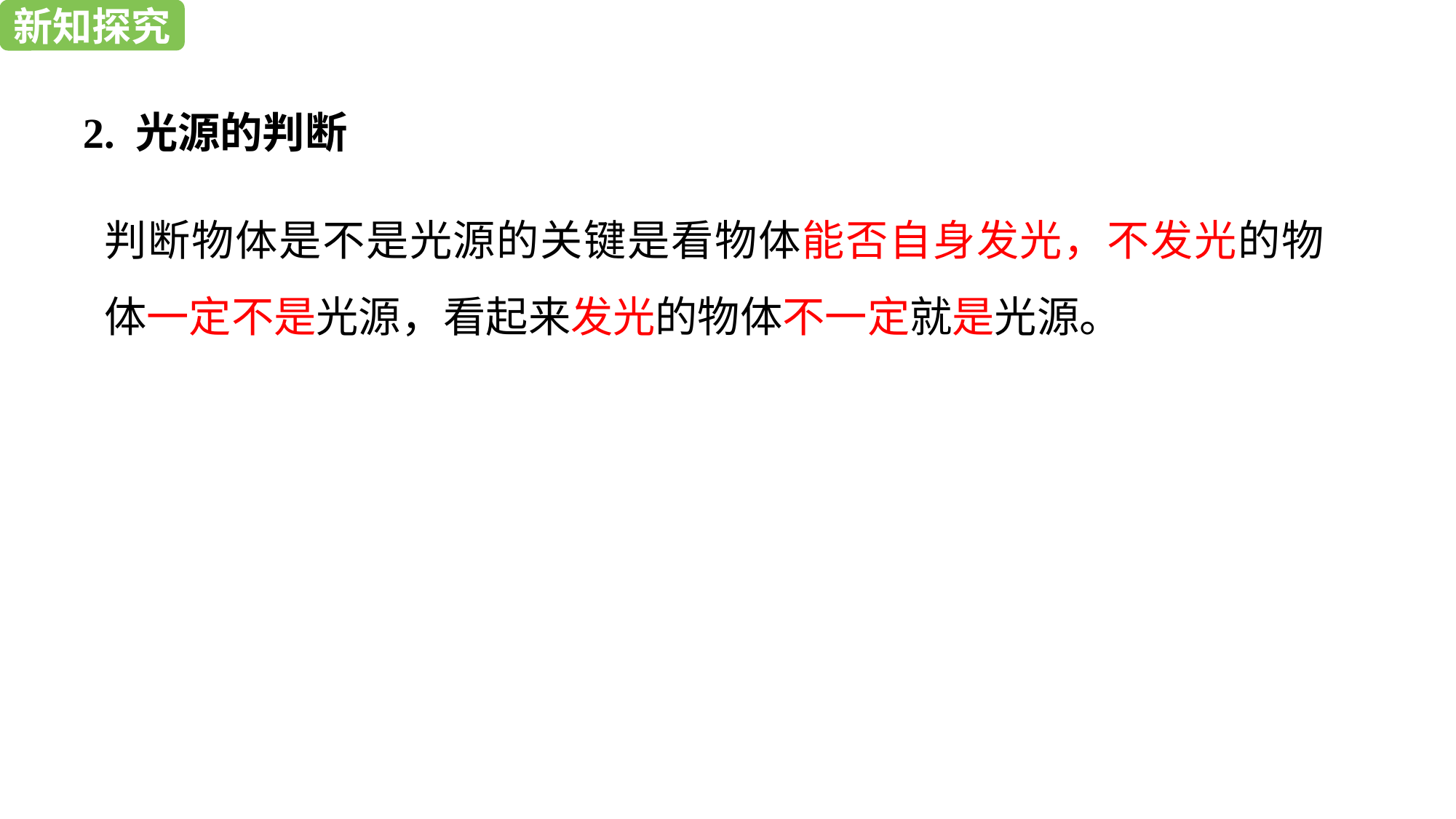

新知探究
新知探究
2. 光源的判断
判断物体是不是光源的关键是看物体能否自身发光，不发光的物体一定不是光源，看起来发光的物体不一定就是光源。